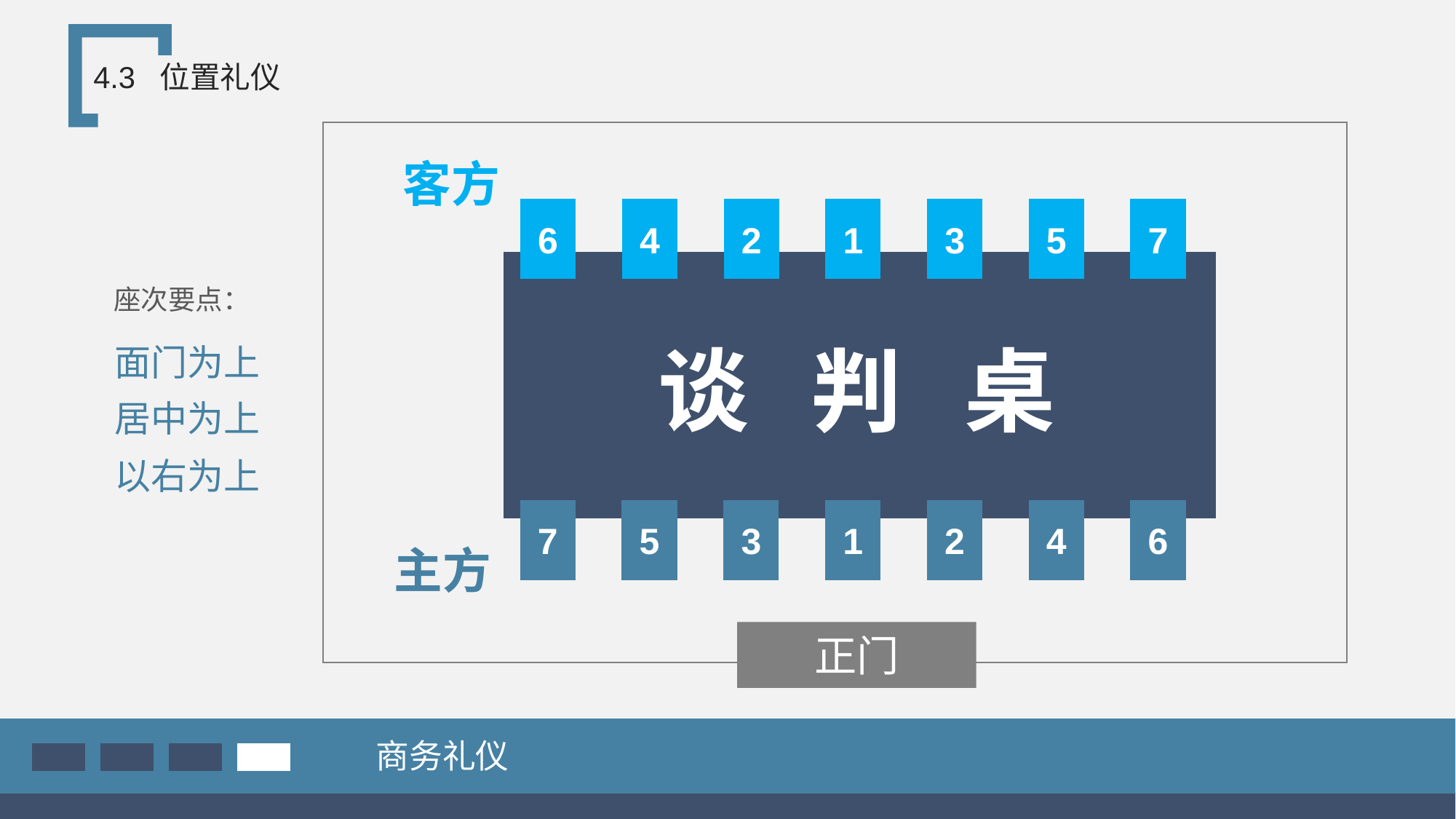

4.3  位置礼仪

客方
6
4
2
1
3
5
7

座次要点：
面门为上
居中为上
以右为上
谈   判   桌
7
5
3
1
2
4
6
主方
正门